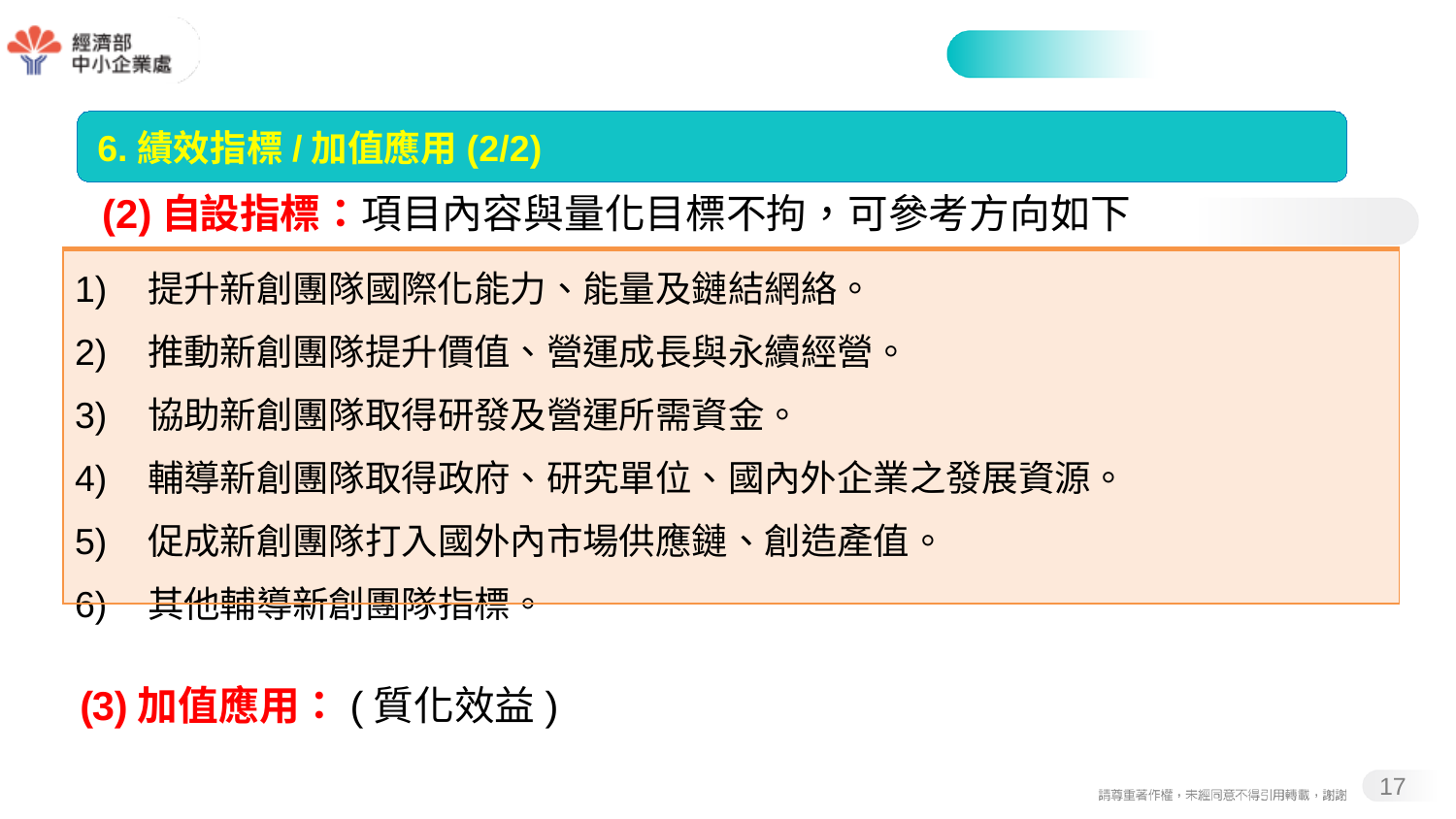

6.績效指標/加值應用(2/2)
(2)自設指標：項目內容與量化目標不拘，可參考方向如下
| 提升新創團隊國際化能力、能量及鏈結網絡。 推動新創團隊提升價值、營運成長與永續經營。 協助新創團隊取得研發及營運所需資金。 輔導新創團隊取得政府、研究單位、國內外企業之發展資源。 促成新創團隊打入國外內市場供應鏈、創造產值。 其他輔導新創團隊指標。 |
| --- |
(3)加值應用：(質化效益)
17